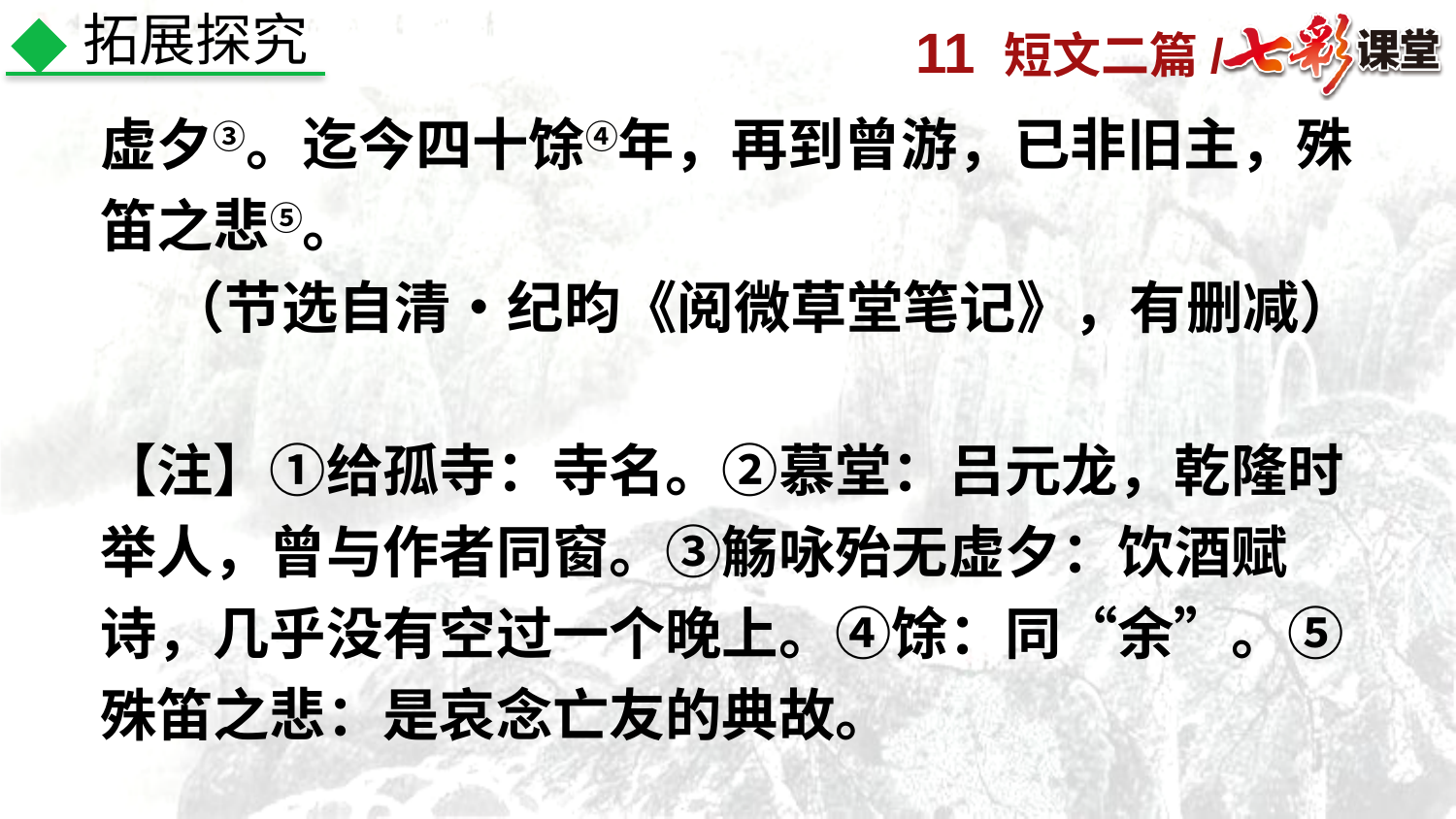

拓展探究

虚夕③。迄今四十馀④年，再到曾游，已非旧主，殊笛之悲⑤。
 （节选自清•纪昀《阅微草堂笔记》，有删减）

【注】①给孤寺：寺名。②慕堂：吕元龙，乾隆时举人，曾与作者同窗。③觞咏殆无虚夕：饮酒赋诗，几乎没有空过一个晚上。④馀：同“余”。⑤殊笛之悲：是哀念亡友的典故。